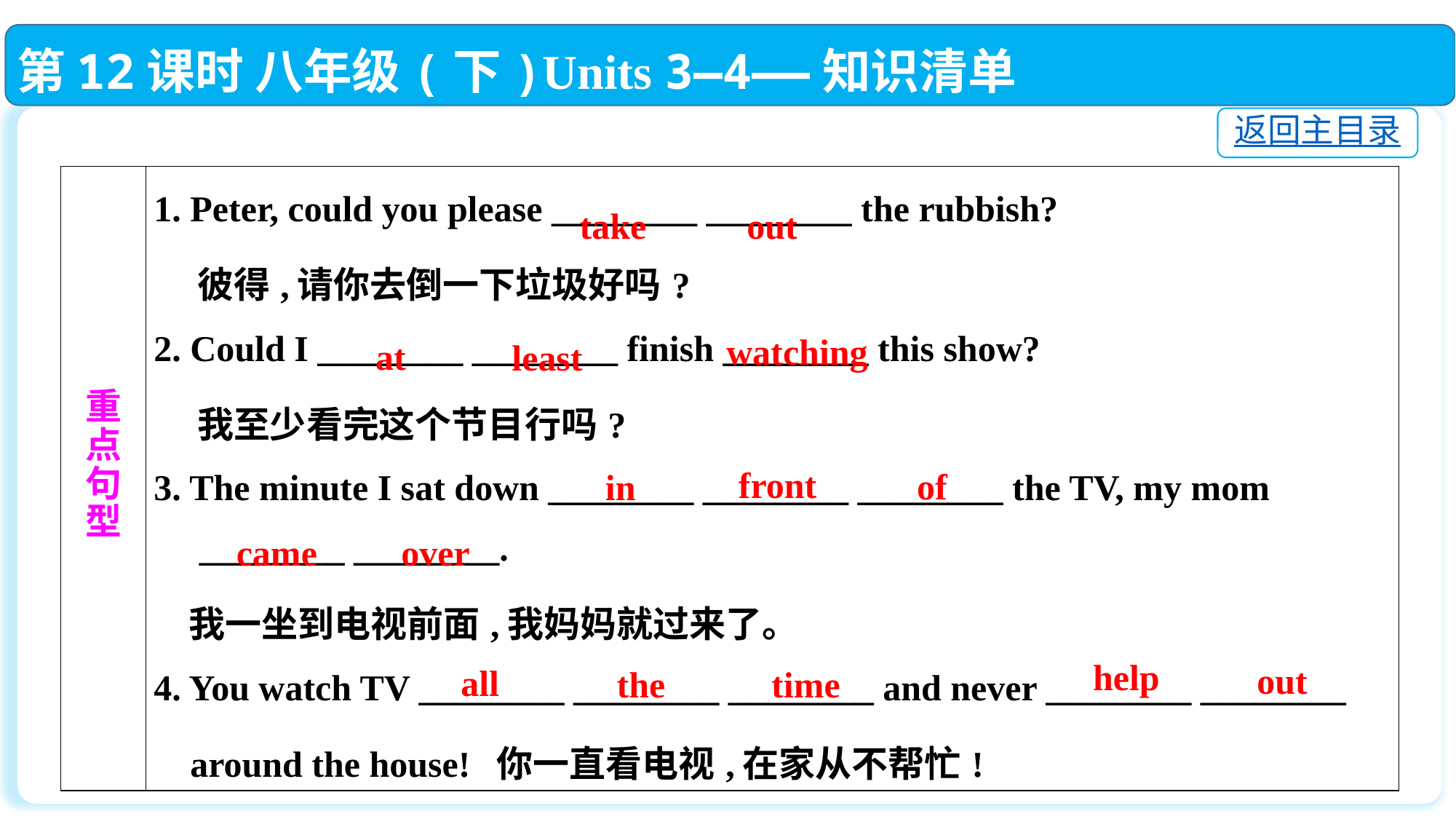

第12课时 八年级(下)Units 3—4——知识清单

返回主目录
| 重 点 句 型 | 1. Peter, could you please \_\_\_\_\_\_\_\_ \_\_\_\_\_\_\_\_ the rubbish? 彼得,请你去倒一下垃圾好吗? 2. Could I \_\_\_\_\_\_\_\_ \_\_\_\_\_\_\_\_ finish \_\_\_\_\_\_\_\_ this show? 我至少看完这个节目行吗? 3. The minute I sat down \_\_\_\_\_\_\_\_ \_\_\_\_\_\_\_\_ \_\_\_\_\_\_\_\_ the TV, my mom \_\_\_\_\_\_\_\_ \_\_\_\_\_\_\_\_. 我一坐到电视前面,我妈妈就过来了。 4. You watch TV \_\_\_\_\_\_\_\_ \_\_\_\_\_\_\_\_ \_\_\_\_\_\_\_\_ and never \_\_\_\_\_\_\_\_ \_\_\_\_\_\_\_\_ around the house! 你一直看电视,在家从不帮忙! |
| --- | --- |
 take
  out

watching
 at
 least
front
 of
in
came
over
help
out
all
the
time